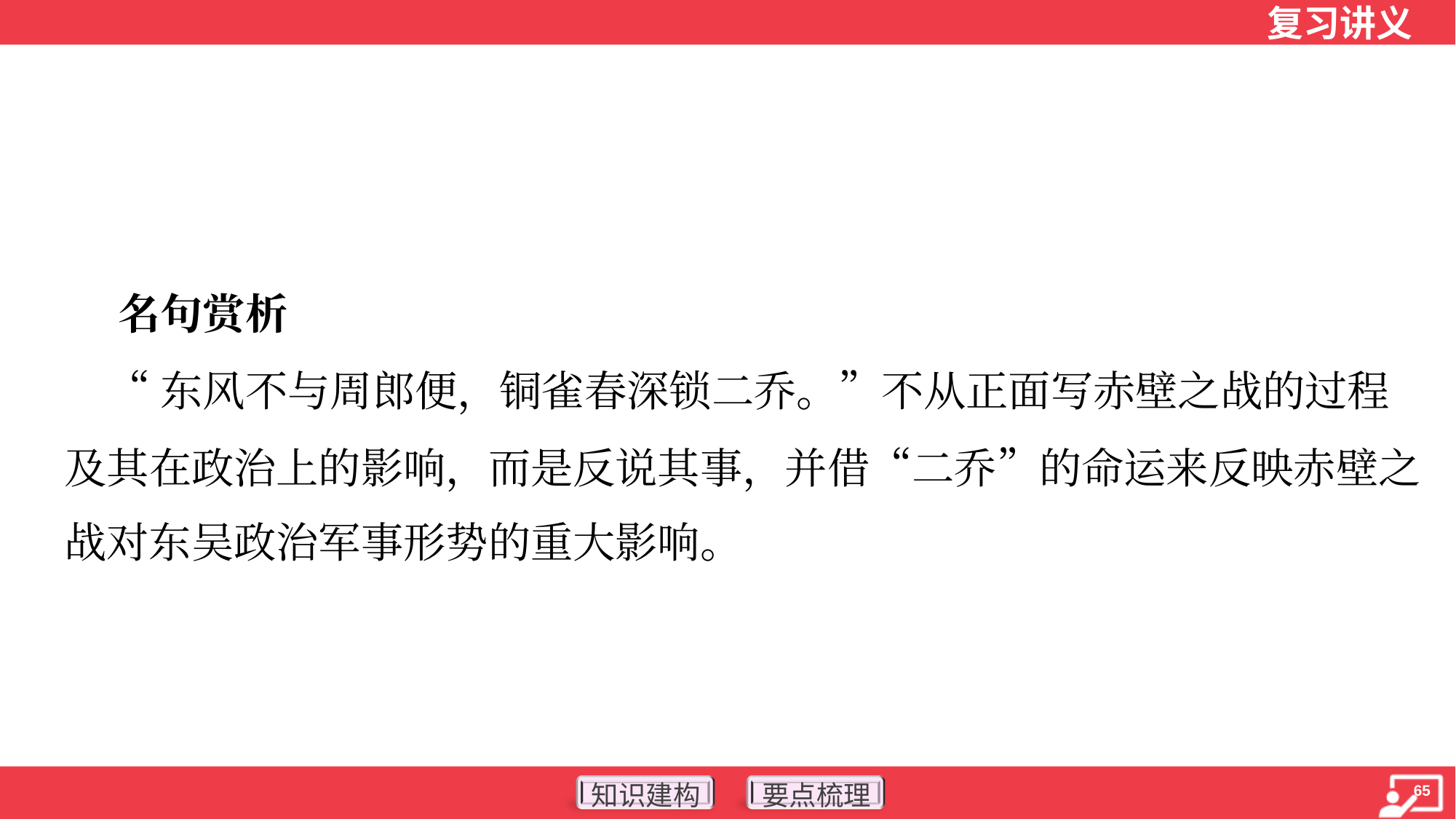

名句赏析
    “东风不与周郎便，铜雀春深锁二乔。”不从正面写赤壁之战的过程
及其在政治上的影响，而是反说其事，并借“二乔”的命运来反映赤壁之
战对东吴政治军事形势的重大影响。